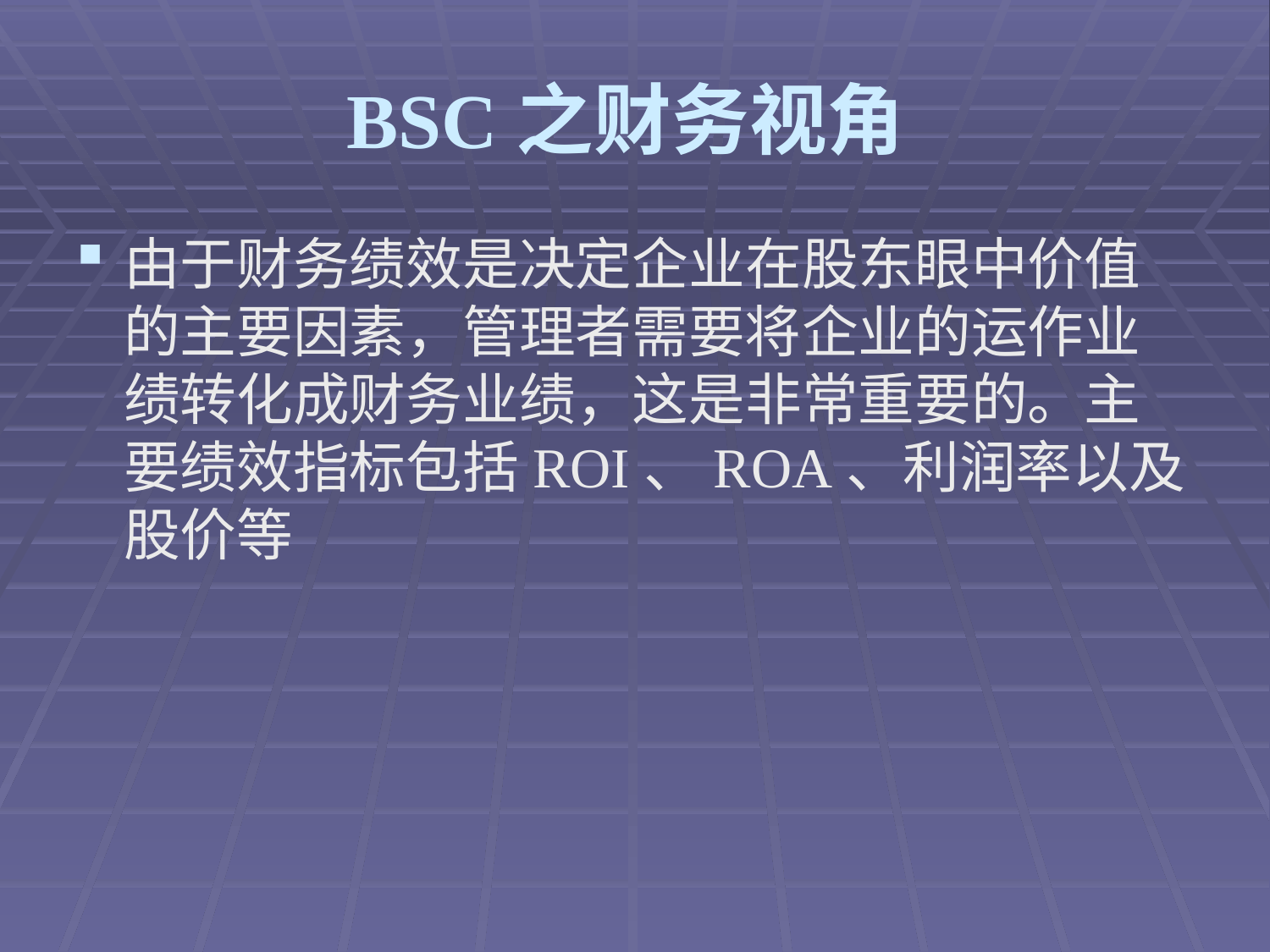

# BSC之财务视角
由于财务绩效是决定企业在股东眼中价值的主要因素，管理者需要将企业的运作业绩转化成财务业绩，这是非常重要的。主要绩效指标包括ROI、ROA、利润率以及股价等